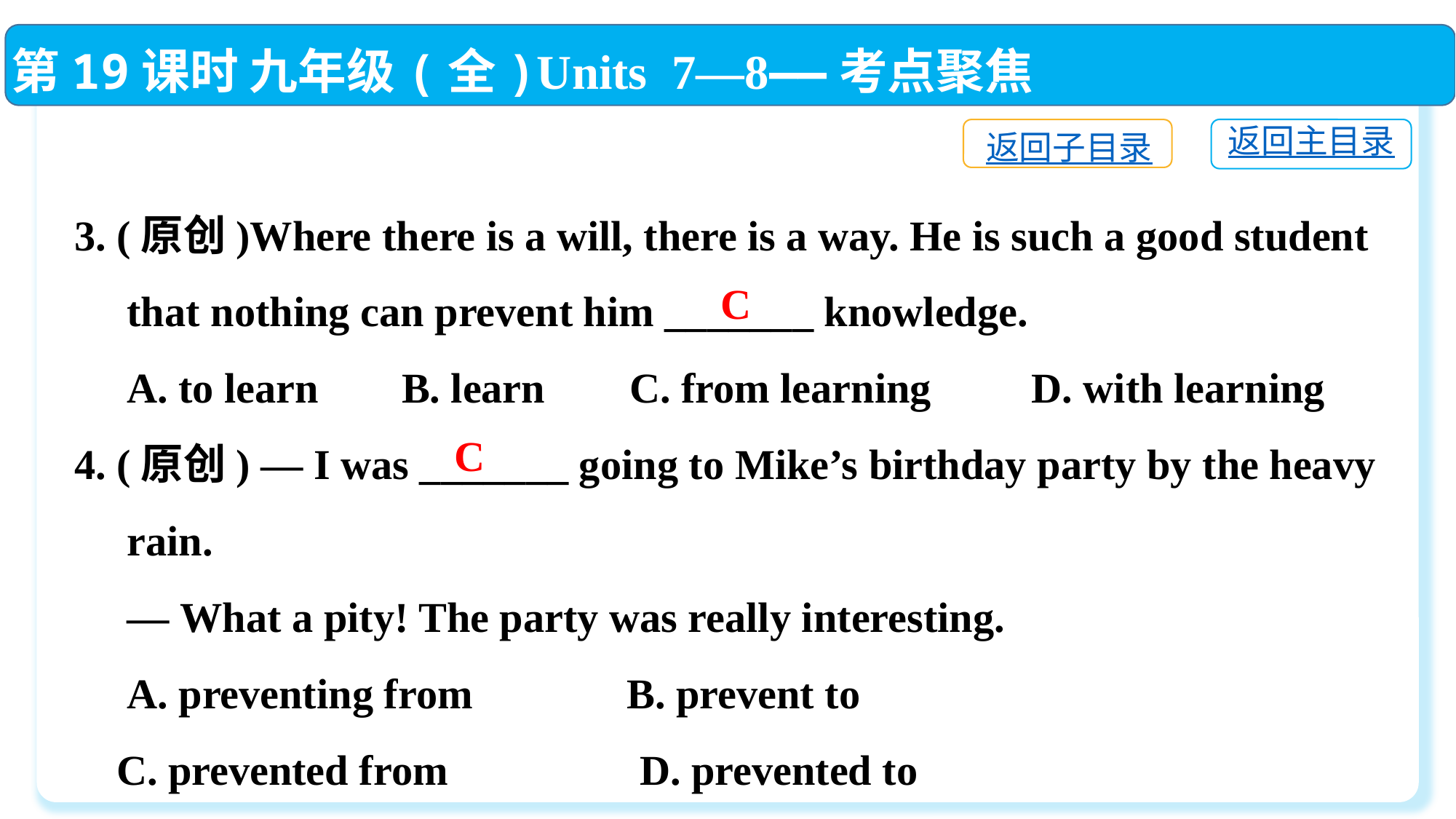

第19课时 九年级(全)Units  7—8——考点聚焦

返回主目录

返回子目录
3. (原创)Where there is a will, there is a way. He is such a good student
     that nothing can prevent him _______ knowledge.
     A. to learn	B. learn        C. from learning	        D. with learning
4. (原创) — I was _______ going to Mike’s birthday party by the heavy
     rain.
     — What a pity! The party was really interesting.
     A. preventing from	           B. prevent to
    C. prevented from　　	 D. prevented to

C
 C